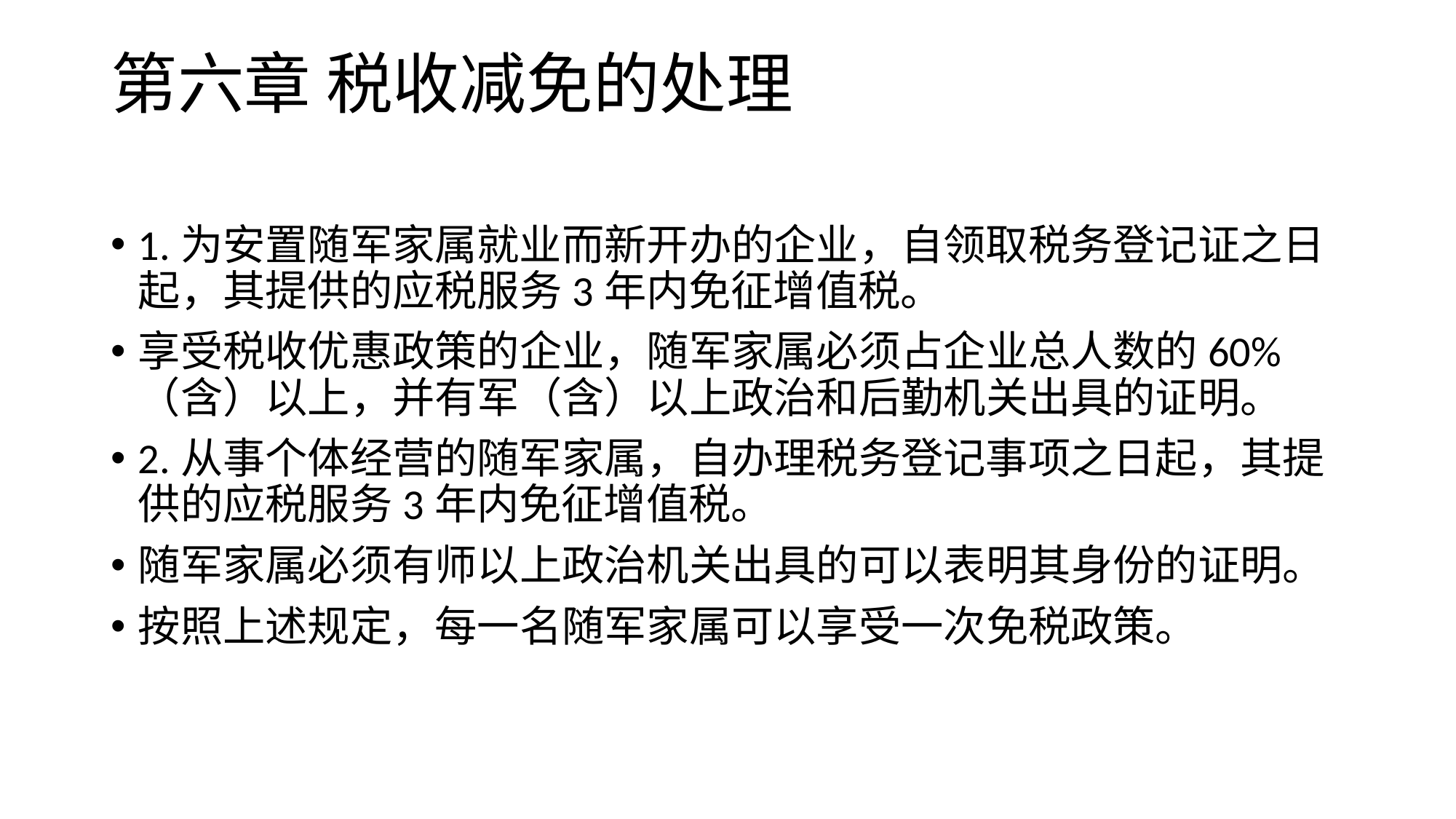

# 第六章 税收减免的处理

1.为安置随军家属就业而新开办的企业，自领取税务登记证之日起，其提供的应税服务3年内免征增值税。
享受税收优惠政策的企业，随军家属必须占企业总人数的60%（含）以上，并有军（含）以上政治和后勤机关出具的证明。
2.从事个体经营的随军家属，自办理税务登记事项之日起，其提供的应税服务3年内免征增值税。
随军家属必须有师以上政治机关出具的可以表明其身份的证明。
按照上述规定，每一名随军家属可以享受一次免税政策。